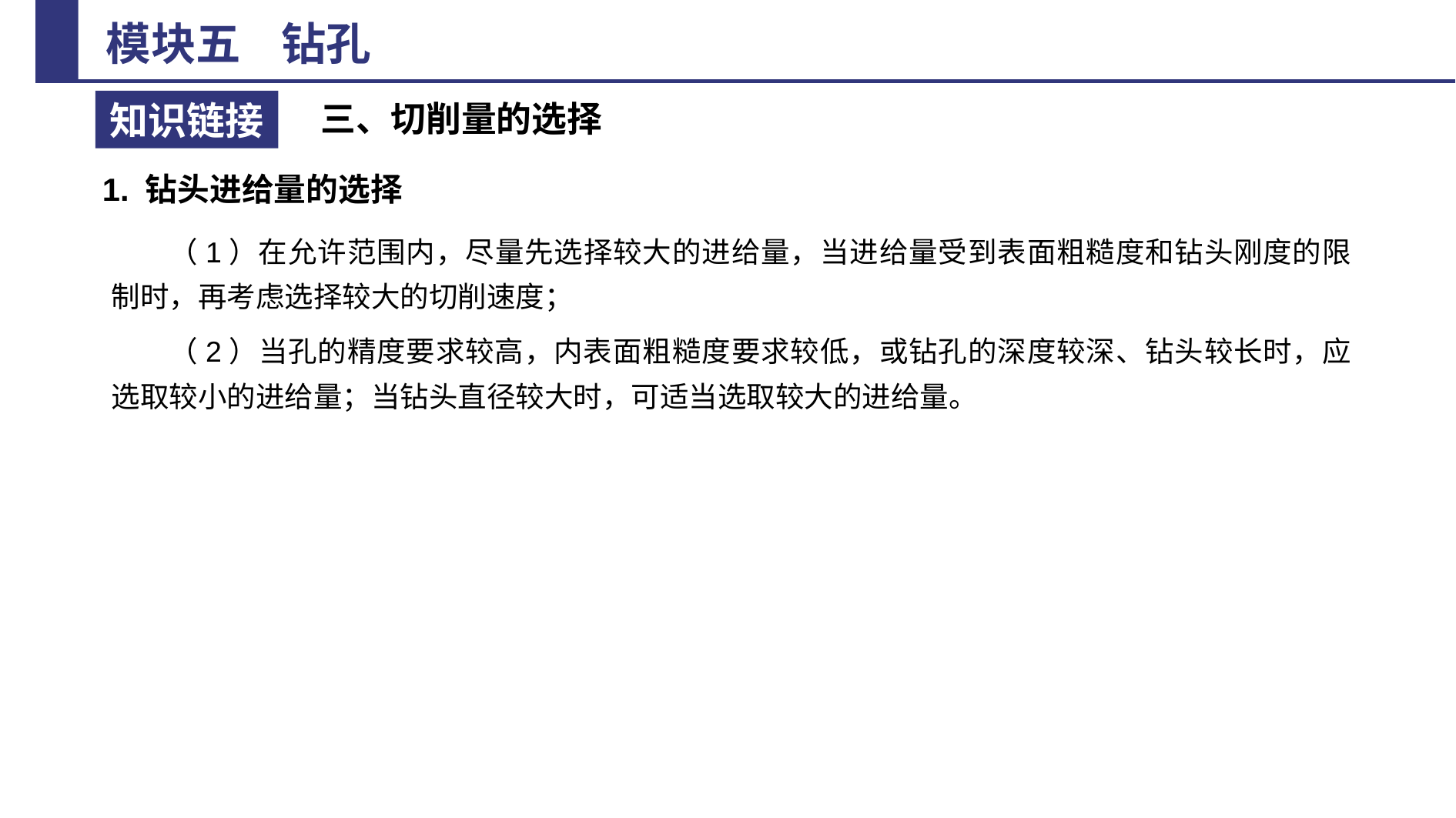

三、切削量的选择
1. 钻头进给量的选择
（1）在允许范围内，尽量先选择较大的进给量，当进给量受到表面粗糙度和钻头刚度的限制时，再考虑选择较大的切削速度；
（2）当孔的精度要求较高，内表面粗糙度要求较低，或钻孔的深度较深、钻头较长时，应选取较小的进给量；当钻头直径较大时，可适当选取较大的进给量。